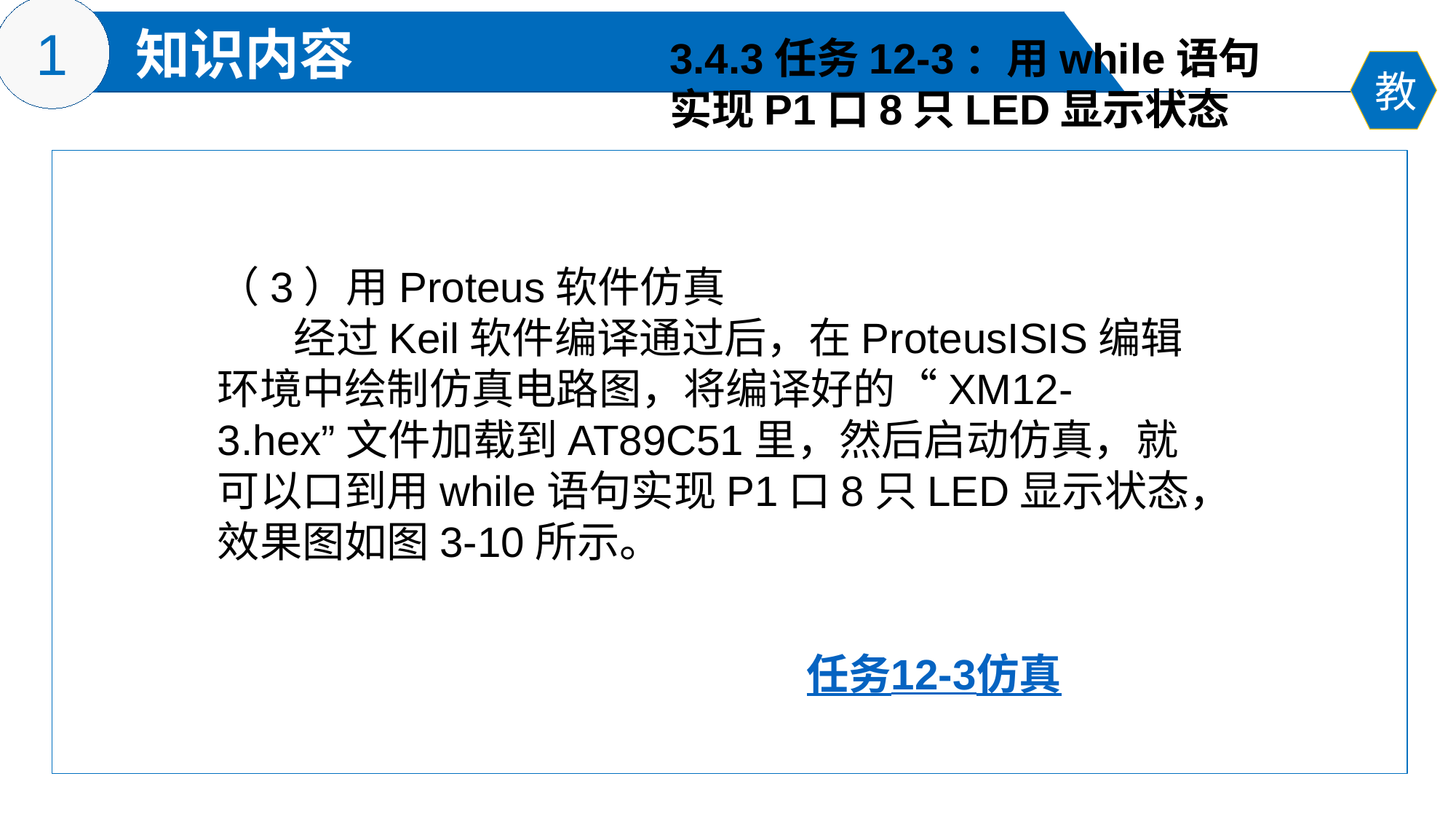

3.4.3任务12-3：用while语句
实现P1口8只LED显示状态
（3）用Proteus软件仿真
       经过Keil软件编译通过后，在ProteusISIS编辑环境中绘制仿真电路图，将编译好的“XM12-3.hex”文件加载到AT89C51里，然后启动仿真，就可以口到用while语句实现P1口8只LED显示状态，效果图如图3-10所示。
任务12-3仿真